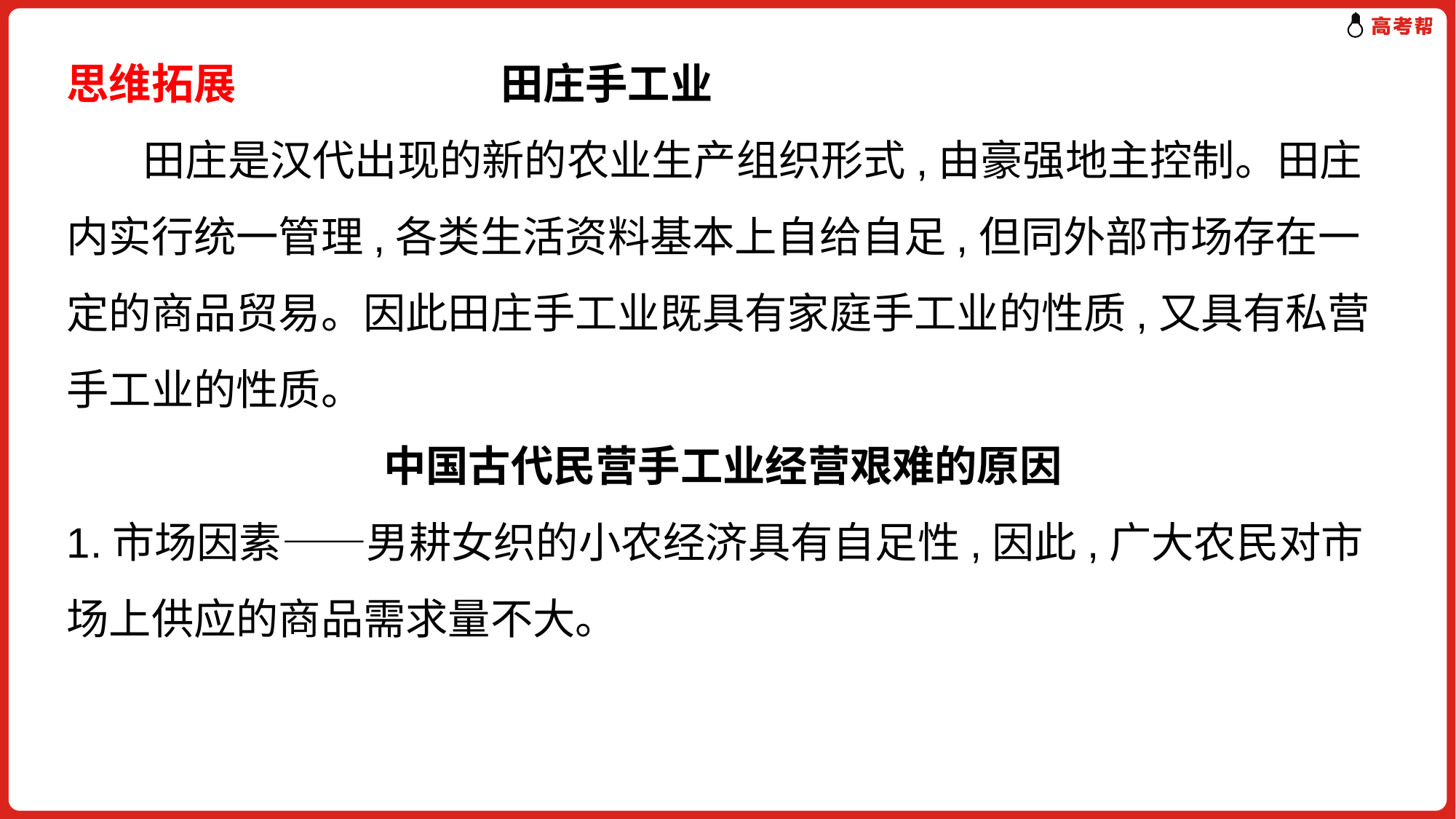

思维拓展　　                   田庄手工业
       田庄是汉代出现的新的农业生产组织形式,由豪强地主控制。田庄内实行统一管理,各类生活资料基本上自给自足,但同外部市场存在一定的商品贸易。因此田庄手工业既具有家庭手工业的性质,又具有私营手工业的性质。
中国古代民营手工业经营艰难的原因
1.市场因素——男耕女织的小农经济具有自足性,因此,广大农民对市场上供应的商品需求量不大。